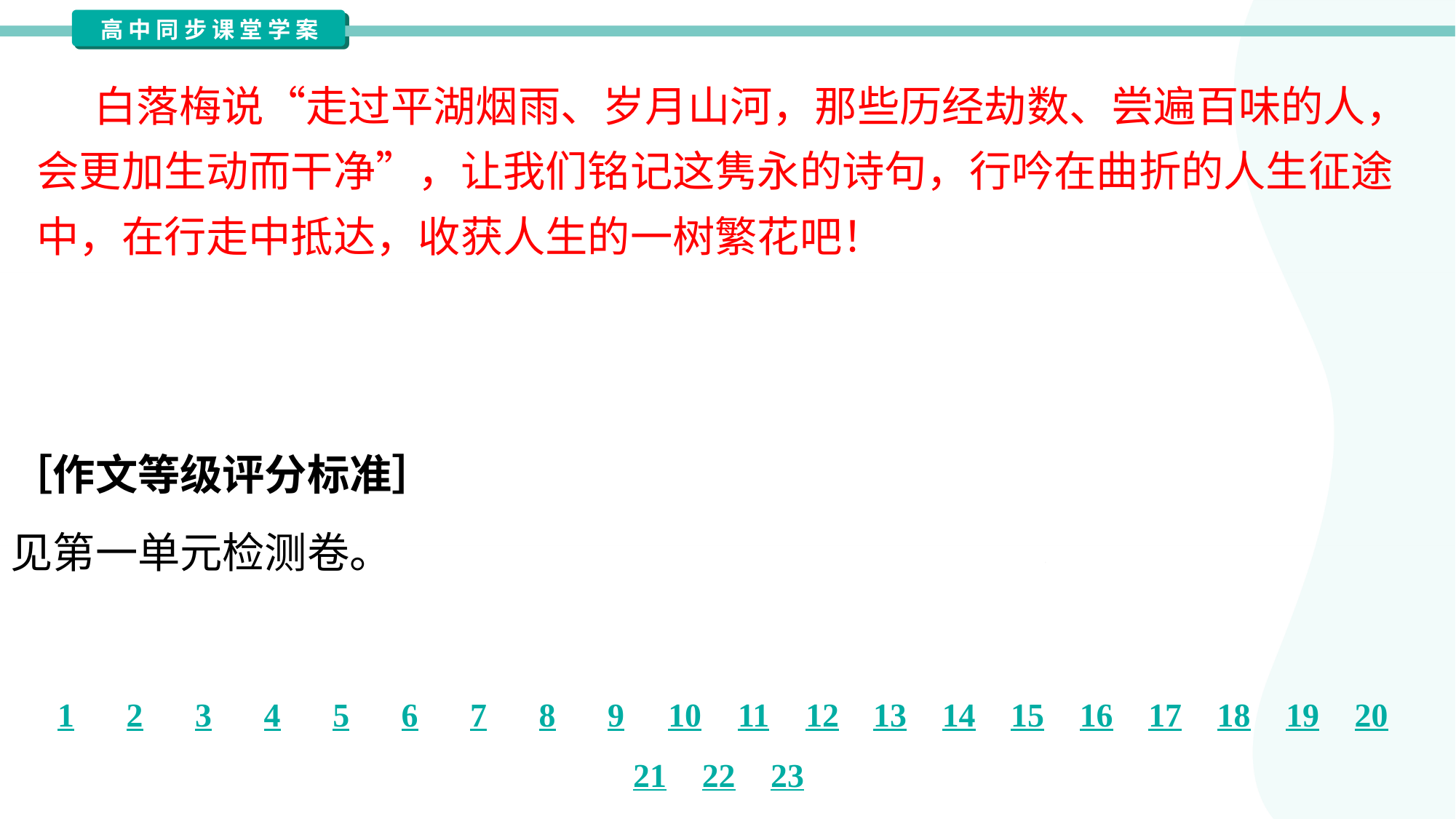

白落梅说“走过平湖烟雨、岁月山河，那些历经劫数、尝遍百味的人，会更加生动而干净”，让我们铭记这隽永的诗句，行吟在曲折的人生征途中，在行走中抵达，收获人生的一树繁花吧！
［作文等级评分标准］
见第一单元检测卷。